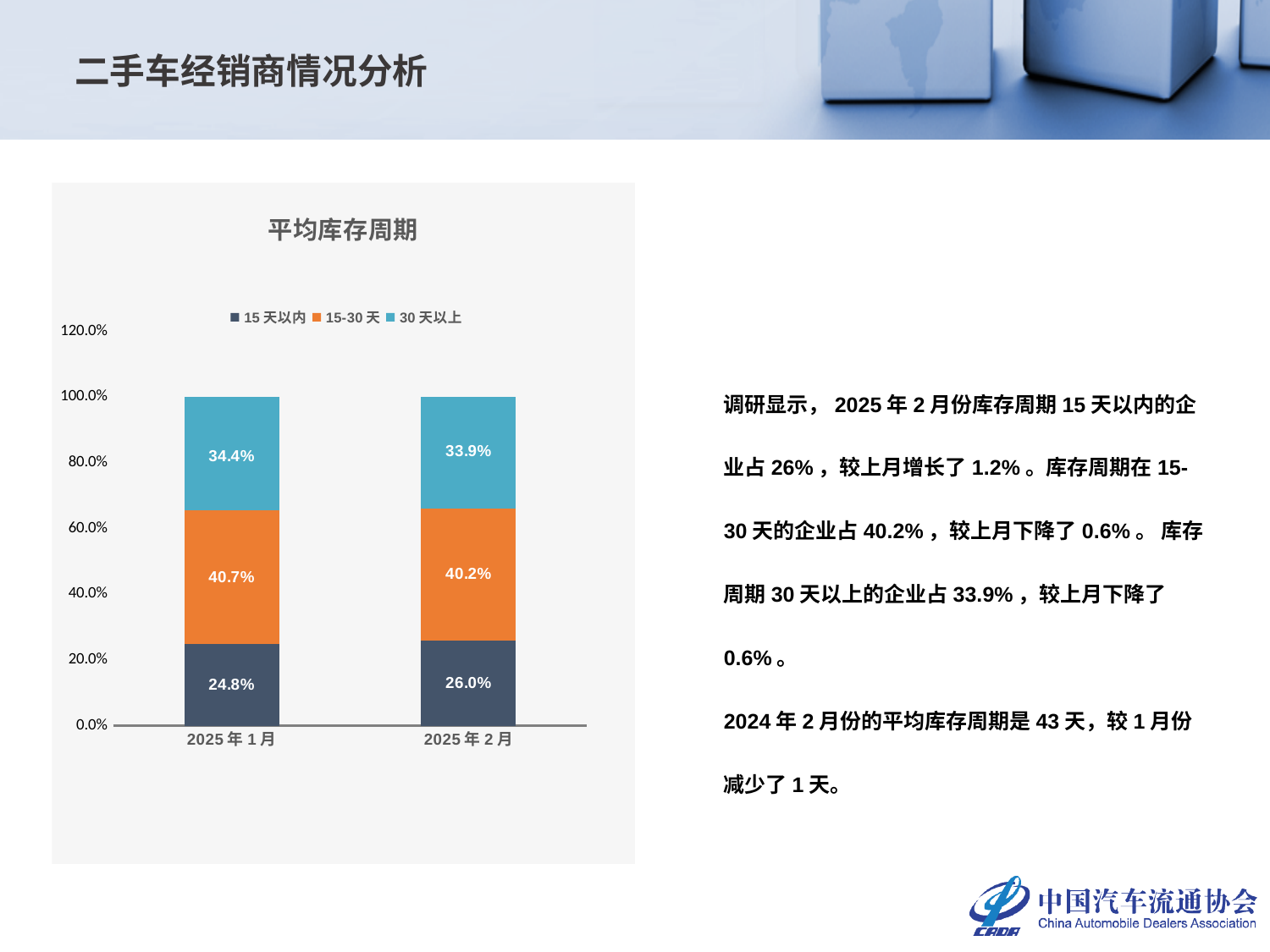

二手车经销商情况分析

### Chart: 平均库存周期

| Category | 15天以内 | 15-30天 | 30天以上 |
|---|---|---|---|
| 2025年1月 | 0.2480968751286591 | 0.4074978385277286 | 0.34440528634361234 |
| 2025年2月 | 0.2595911280022223 | 0.40175071209094704 | 0.3386581599068307 |
调研显示，2025年2月份库存周期15天以内的企业占26%，较上月增长了1.2%。库存周期在15-30天的企业占40.2%，较上月下降了0.6%。 库存周期30天以上的企业占33.9%，较上月下降了0.6%。
2024年2月份的平均库存周期是43天，较1月份减少了1天。